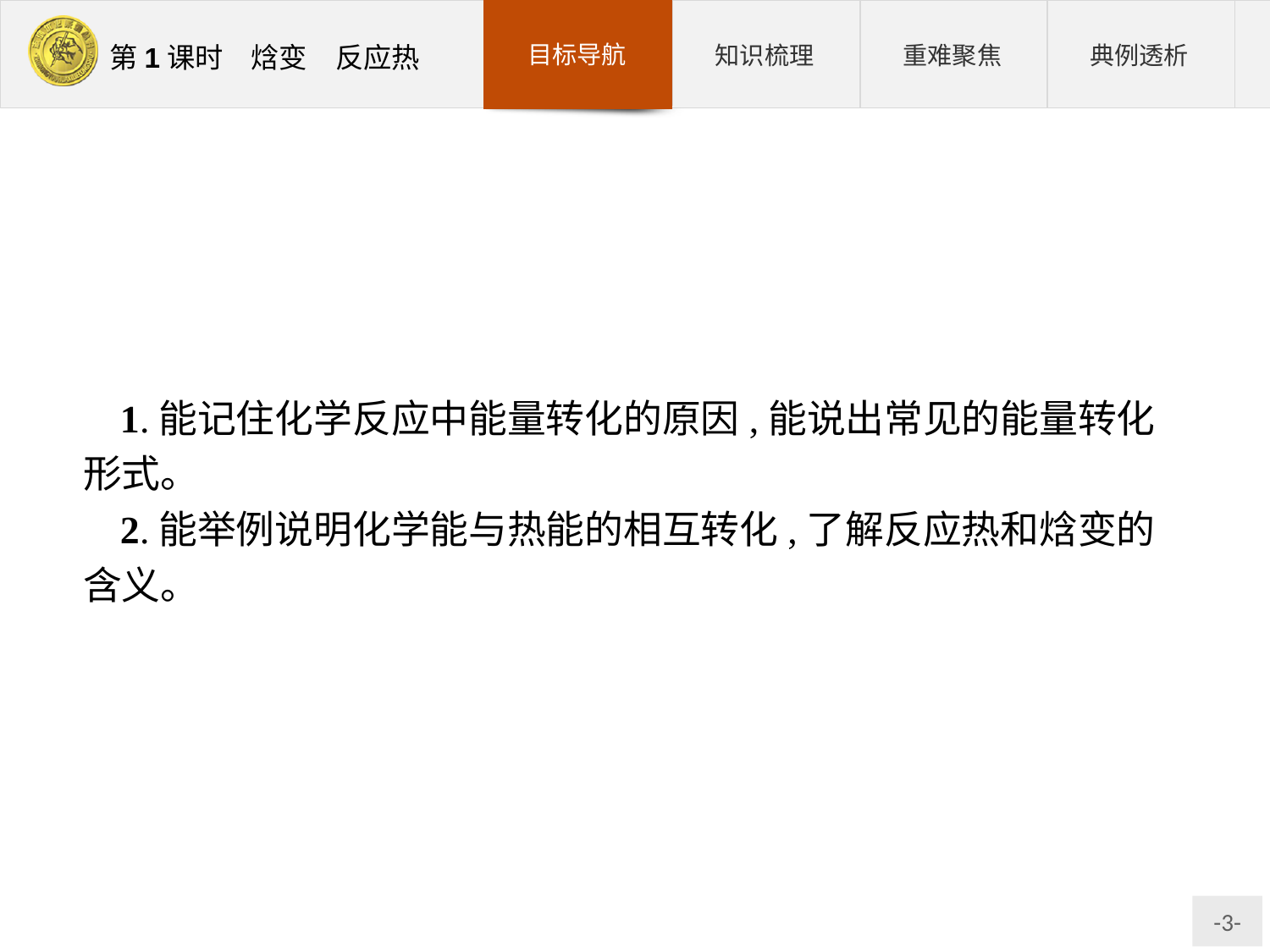

1.能记住化学反应中能量转化的原因,能说出常见的能量转化形式。
2.能举例说明化学能与热能的相互转化,了解反应热和焓变的含义。